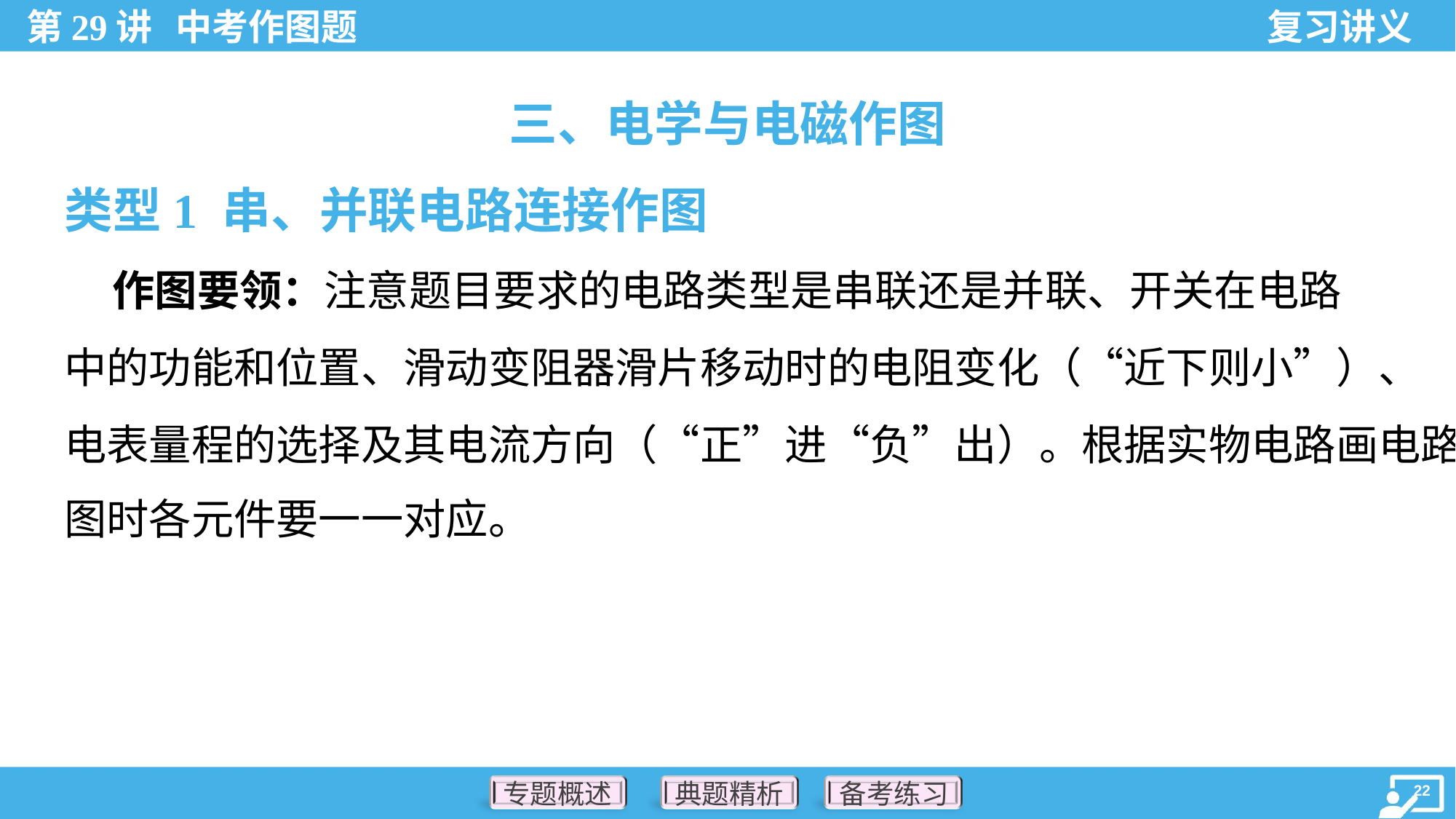

三、电学与电磁作图
类型1 串、并联电路连接作图
    作图要领：注意题目要求的电路类型是串联还是并联、开关在电路
中的功能和位置、滑动变阻器滑片移动时的电阻变化（“近下则小”）、
电表量程的选择及其电流方向（“正”进“负”出）。根据实物电路画电路
图时各元件要一一对应。